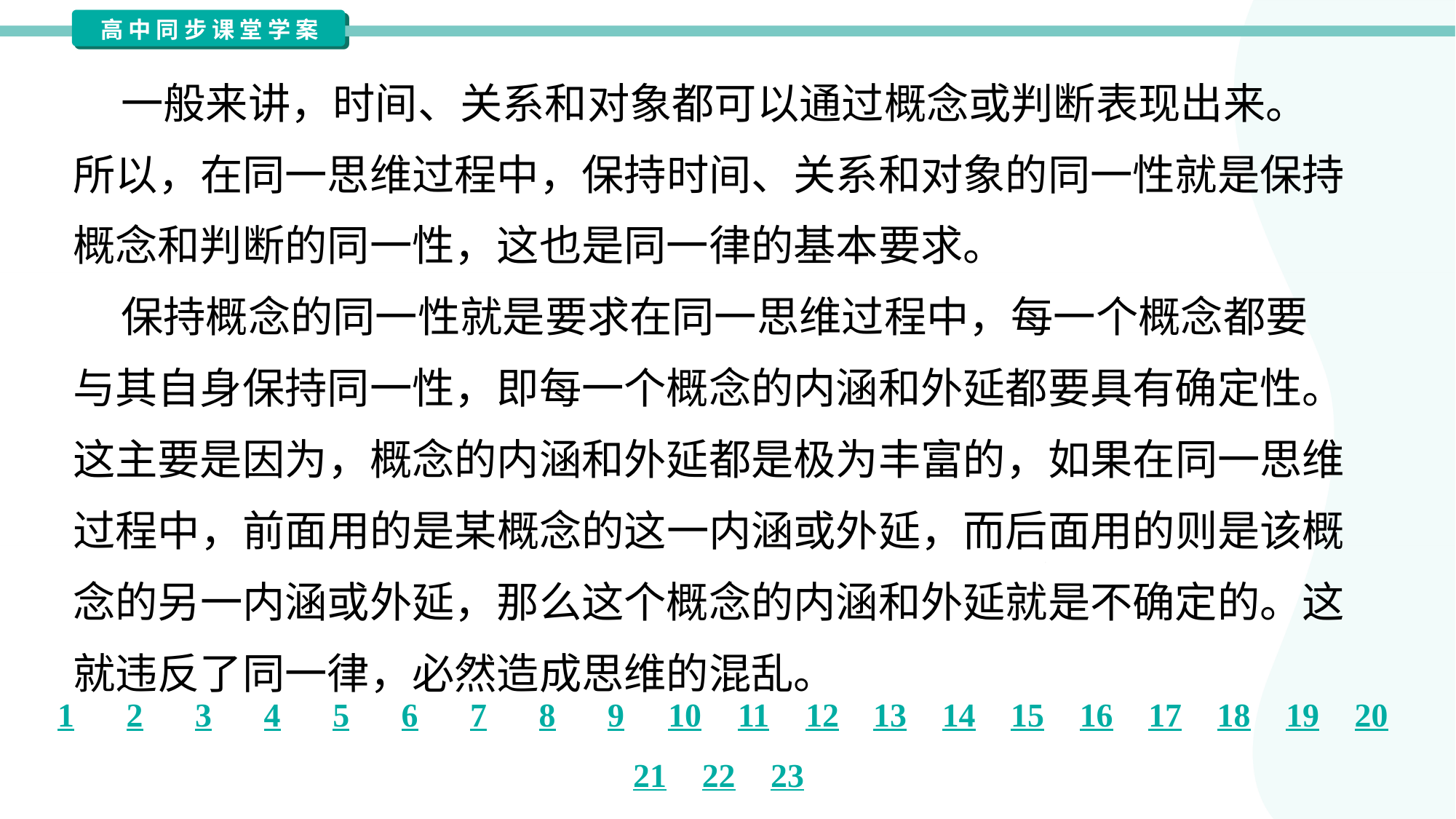

一般来讲，时间、关系和对象都可以通过概念或判断表现出来。
所以，在同一思维过程中，保持时间、关系和对象的同一性就是保持
概念和判断的同一性，这也是同一律的基本要求。
    保持概念的同一性就是要求在同一思维过程中，每一个概念都要
与其自身保持同一性，即每一个概念的内涵和外延都要具有确定性。
这主要是因为，概念的内涵和外延都是极为丰富的，如果在同一思维
过程中，前面用的是某概念的这一内涵或外延，而后面用的则是该概
念的另一内涵或外延，那么这个概念的内涵和外延就是不确定的。这
就违反了同一律，必然造成思维的混乱。